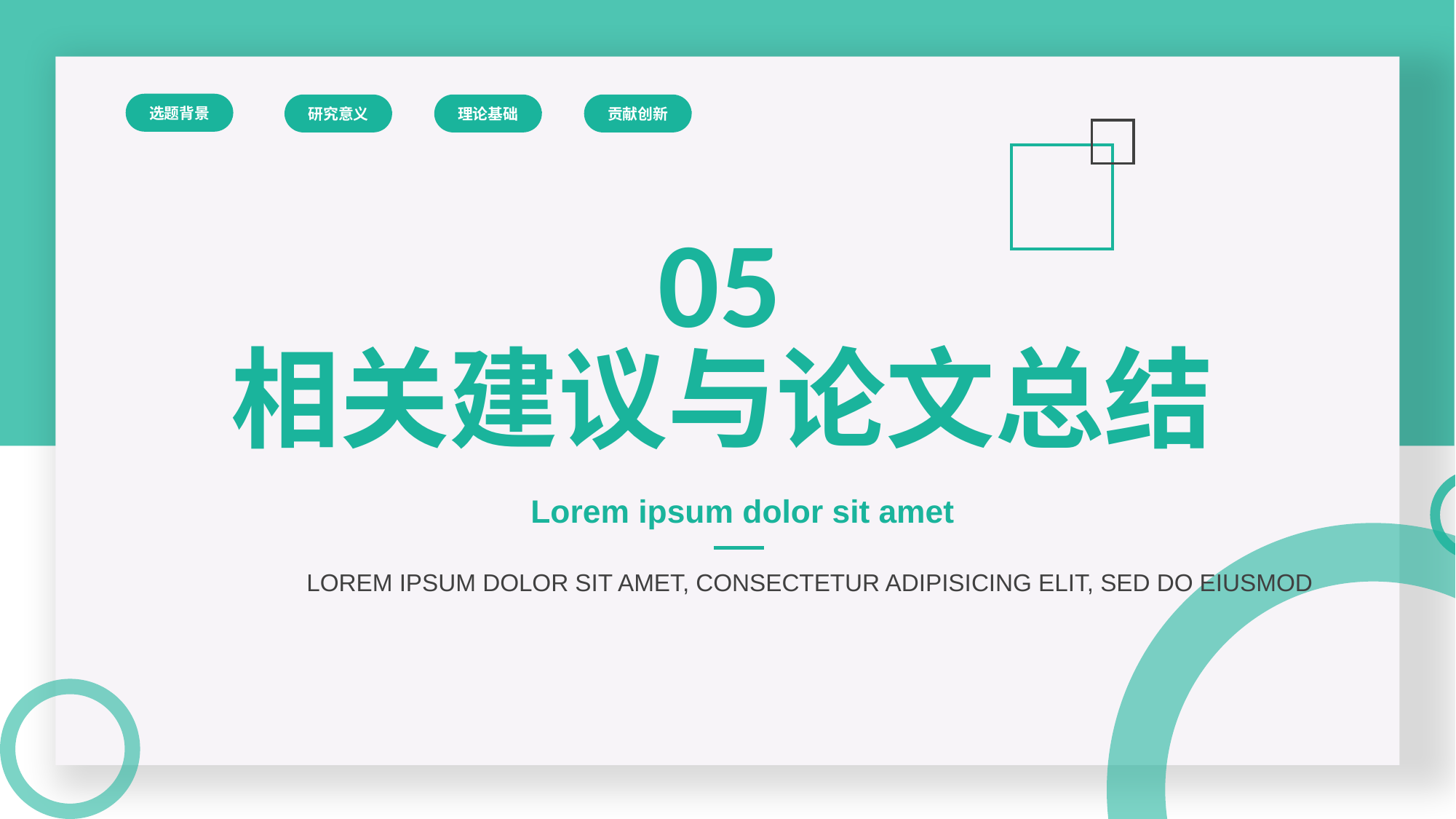

选题背景
研究意义
理论基础
贡献创新

05
相关建议与论文总结

Lorem ipsum dolor sit amet

LOREM IPSUM DOLOR SIT AMET, CONSECTETUR ADIPISICING ELIT, SED DO EIUSMOD